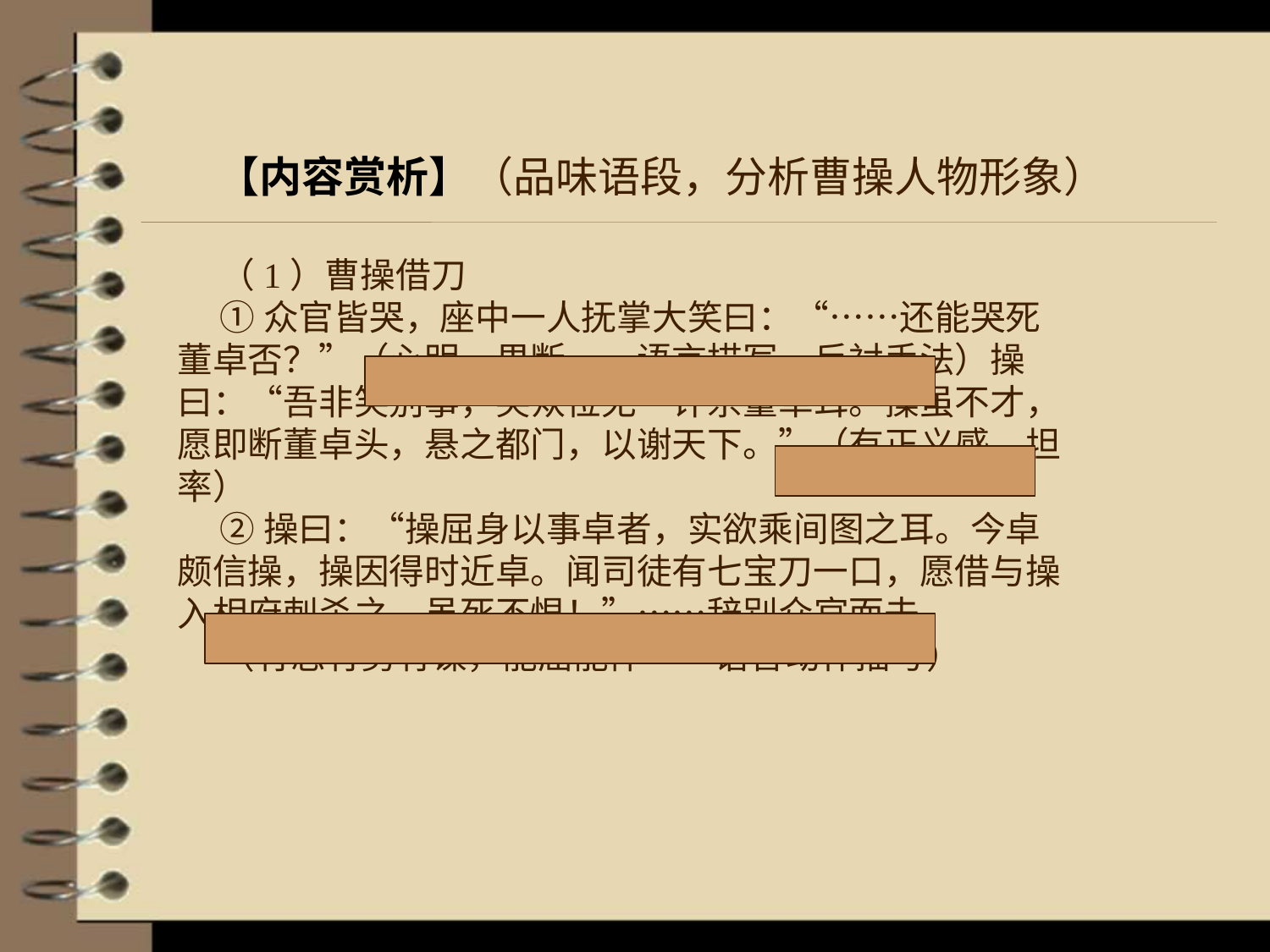

【内容赏析】（品味语段，分析曹操人物形象）
（1）曹操借刀
①众官皆哭，座中一人抚掌大笑曰：“……还能哭死董卓否？”（心明，果断——语言描写、反衬手法）操曰：“吾非笑别事，笑众位无一计杀董卓耳。操虽不才，愿即断董卓头，悬之都门，以谢天下。”（有正义感，坦率）
②操曰：“操屈身以事卓者，实欲乘间图之耳。今卓颇信操，操因得时近卓。闻司徒有七宝刀一口，愿借与操入相府刺杀之，虽死不恨！”……辞别众官而去。
（有志有勇有谋，能屈能伸——语言动作描写）